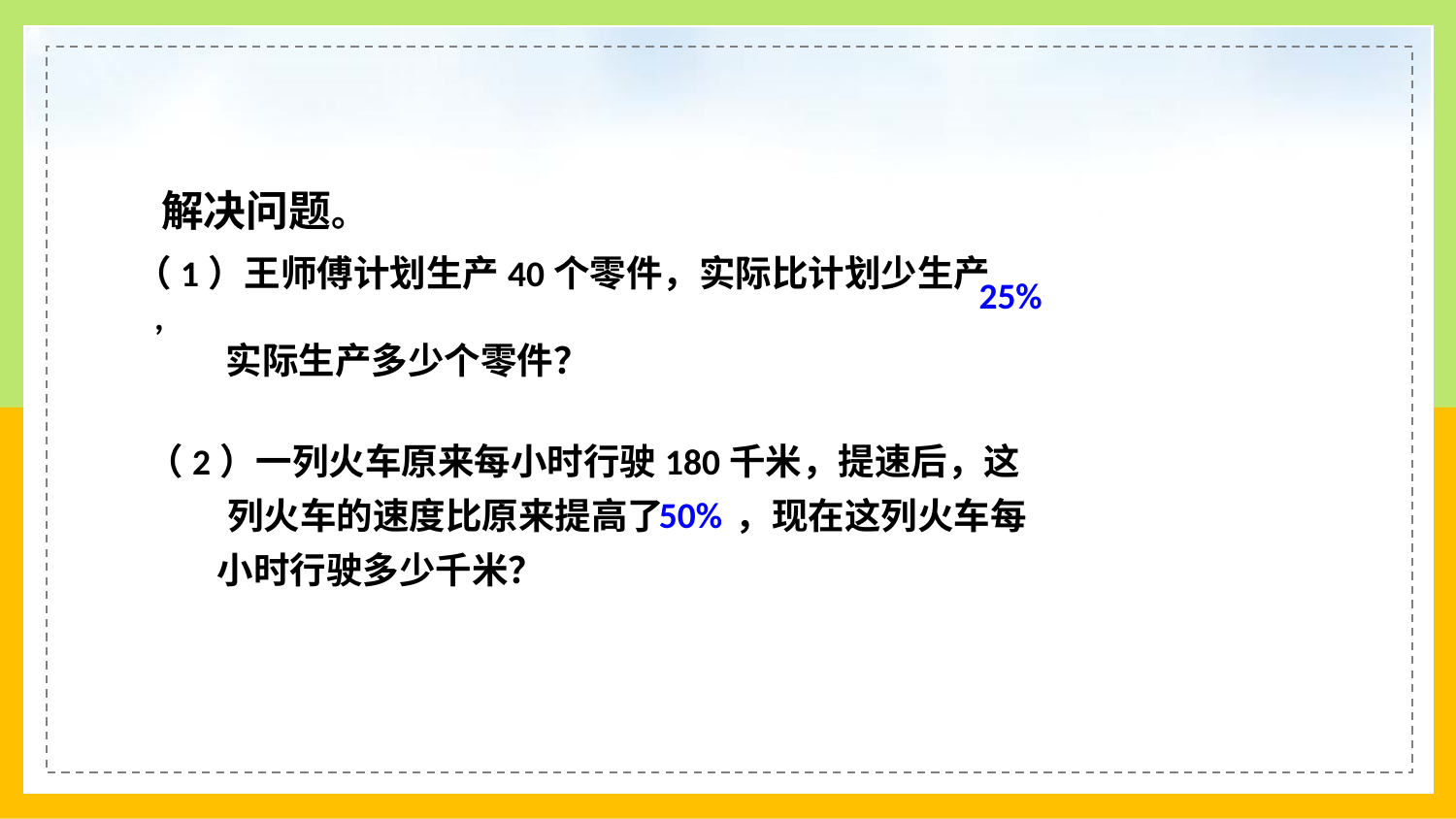

解决问题。
25%
（1）王师傅计划生产40个零件，实际比计划少生产      ,
        实际生产多少个零件？
（2）一列火车原来每小时行驶180千米，提速后，这
       列火车的速度比原来提高了       ，现在这列火车每
      小时行驶多少千米？
50%